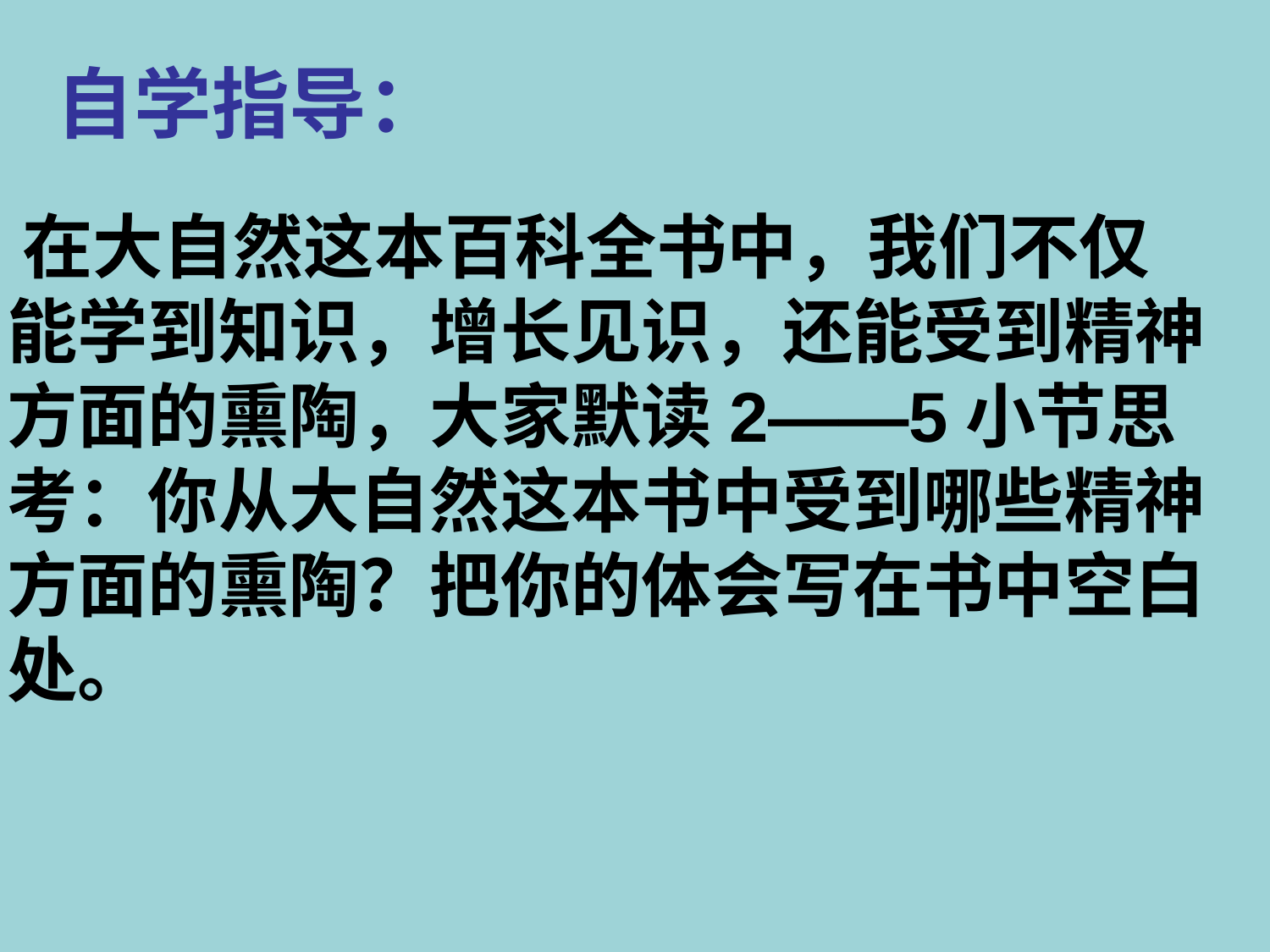

自学指导：
 在大自然这本百科全书中，我们不仅能学到知识，增长见识，还能受到精神方面的熏陶，大家默读2——5小节思考：你从大自然这本书中受到哪些精神方面的熏陶？把你的体会写在书中空白处。